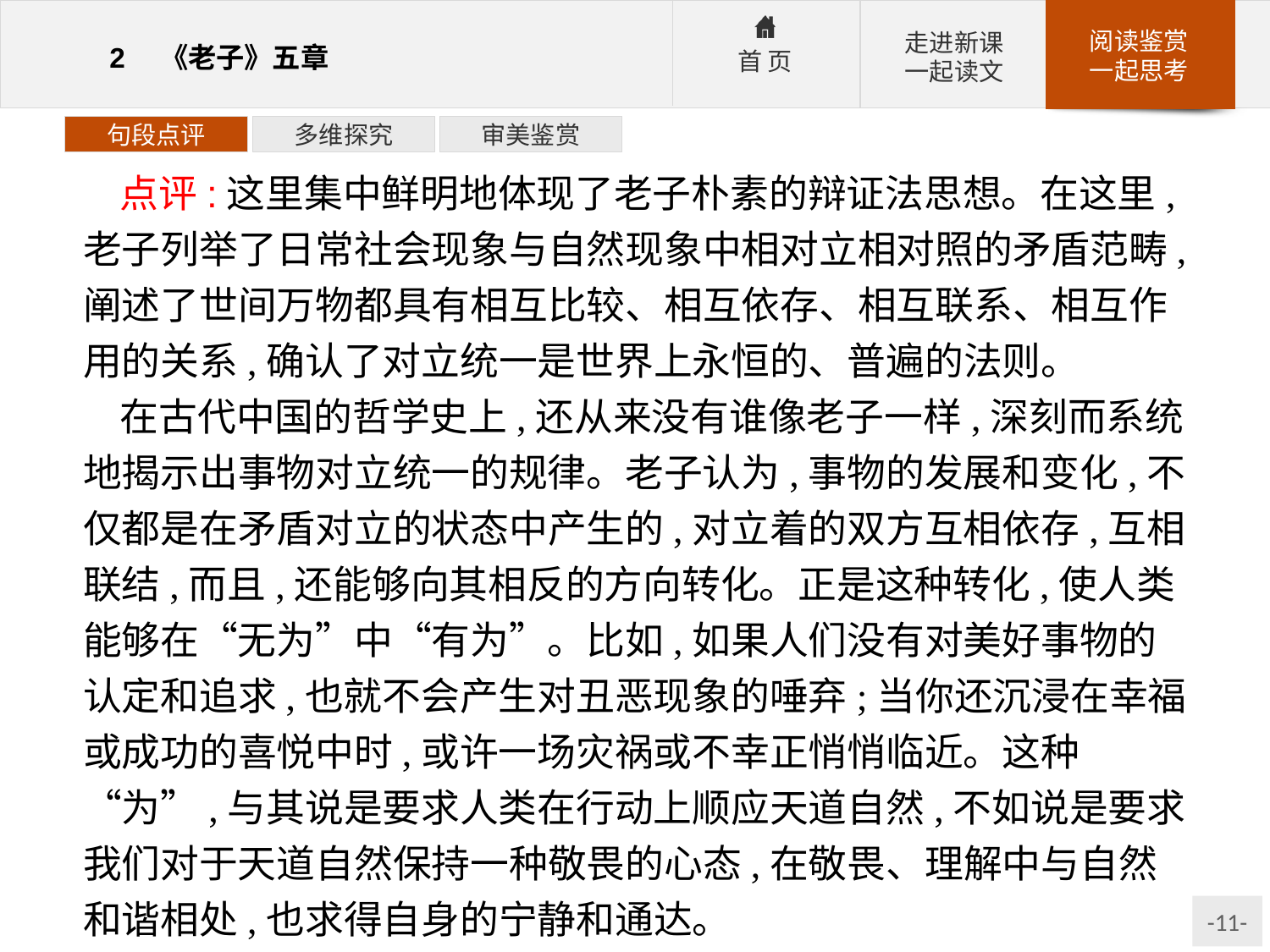

句段点评
多维探究
审美鉴赏
点评:这里集中鲜明地体现了老子朴素的辩证法思想。在这里,老子列举了日常社会现象与自然现象中相对立相对照的矛盾范畴,阐述了世间万物都具有相互比较、相互依存、相互联系、相互作用的关系,确认了对立统一是世界上永恒的、普遍的法则。
在古代中国的哲学史上,还从来没有谁像老子一样,深刻而系统地揭示出事物对立统一的规律。老子认为,事物的发展和变化,不仅都是在矛盾对立的状态中产生的,对立着的双方互相依存,互相联结,而且,还能够向其相反的方向转化。正是这种转化,使人类能够在“无为”中“有为”。比如,如果人们没有对美好事物的认定和追求,也就不会产生对丑恶现象的唾弃;当你还沉浸在幸福或成功的喜悦中时,或许一场灾祸或不幸正悄悄临近。这种“为”,与其说是要求人类在行动上顺应天道自然,不如说是要求我们对于天道自然保持一种敬畏的心态,在敬畏、理解中与自然和谐相处,也求得自身的宁静和通达。